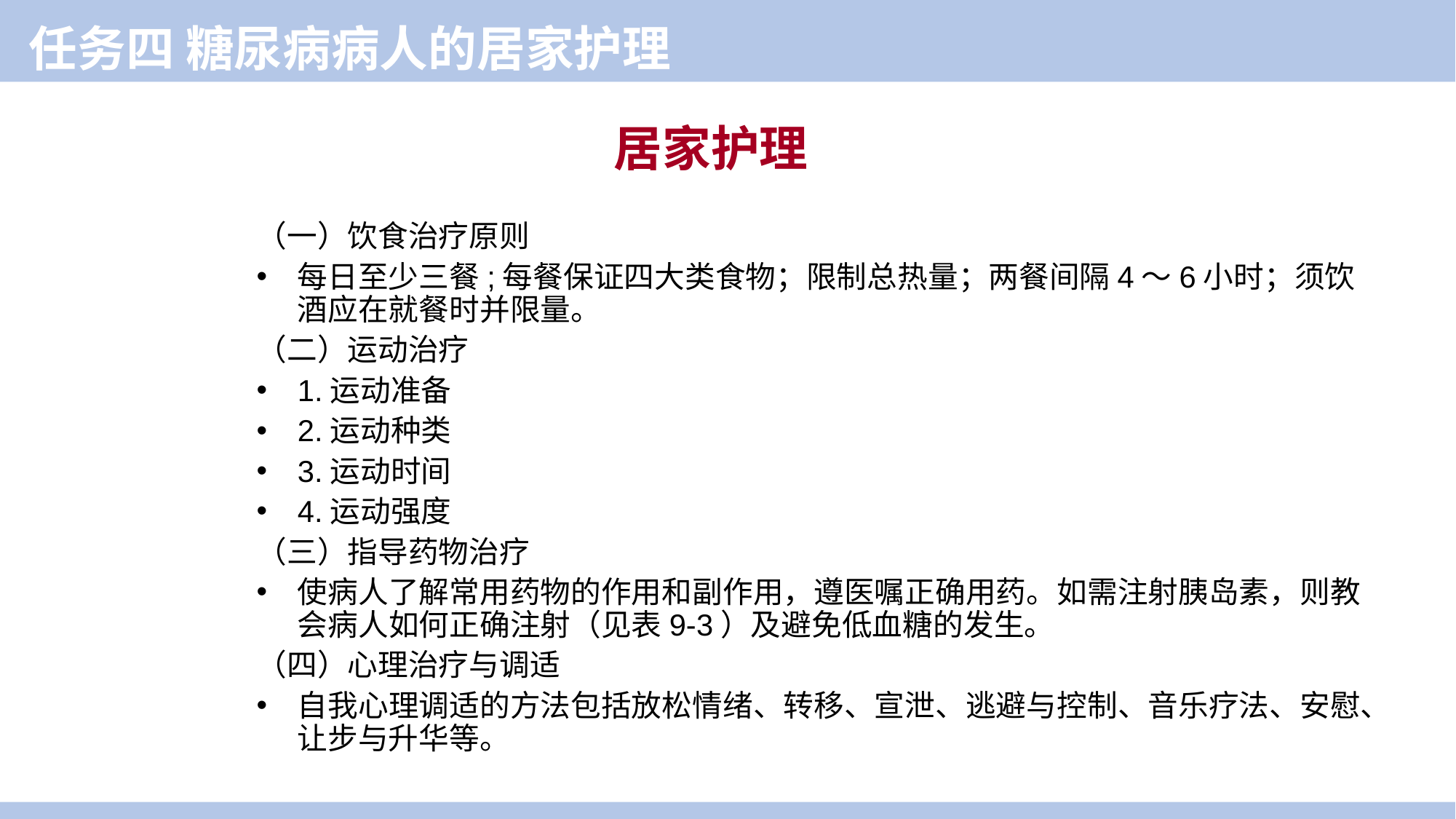

任务四 糖尿病病人的居家护理
居家护理
（一）饮食治疗原则
每日至少三餐;每餐保证四大类食物；限制总热量；两餐间隔4～6小时；须饮酒应在就餐时并限量。
（二）运动治疗
1.运动准备
2.运动种类
3.运动时间
4.运动强度
（三）指导药物治疗
使病人了解常用药物的作用和副作用，遵医嘱正确用药。如需注射胰岛素，则教会病人如何正确注射（见表9-3）及避免低血糖的发生。
（四）心理治疗与调适
自我心理调适的方法包括放松情绪、转移、宣泄、逃避与控制、音乐疗法、安慰、让步与升华等。